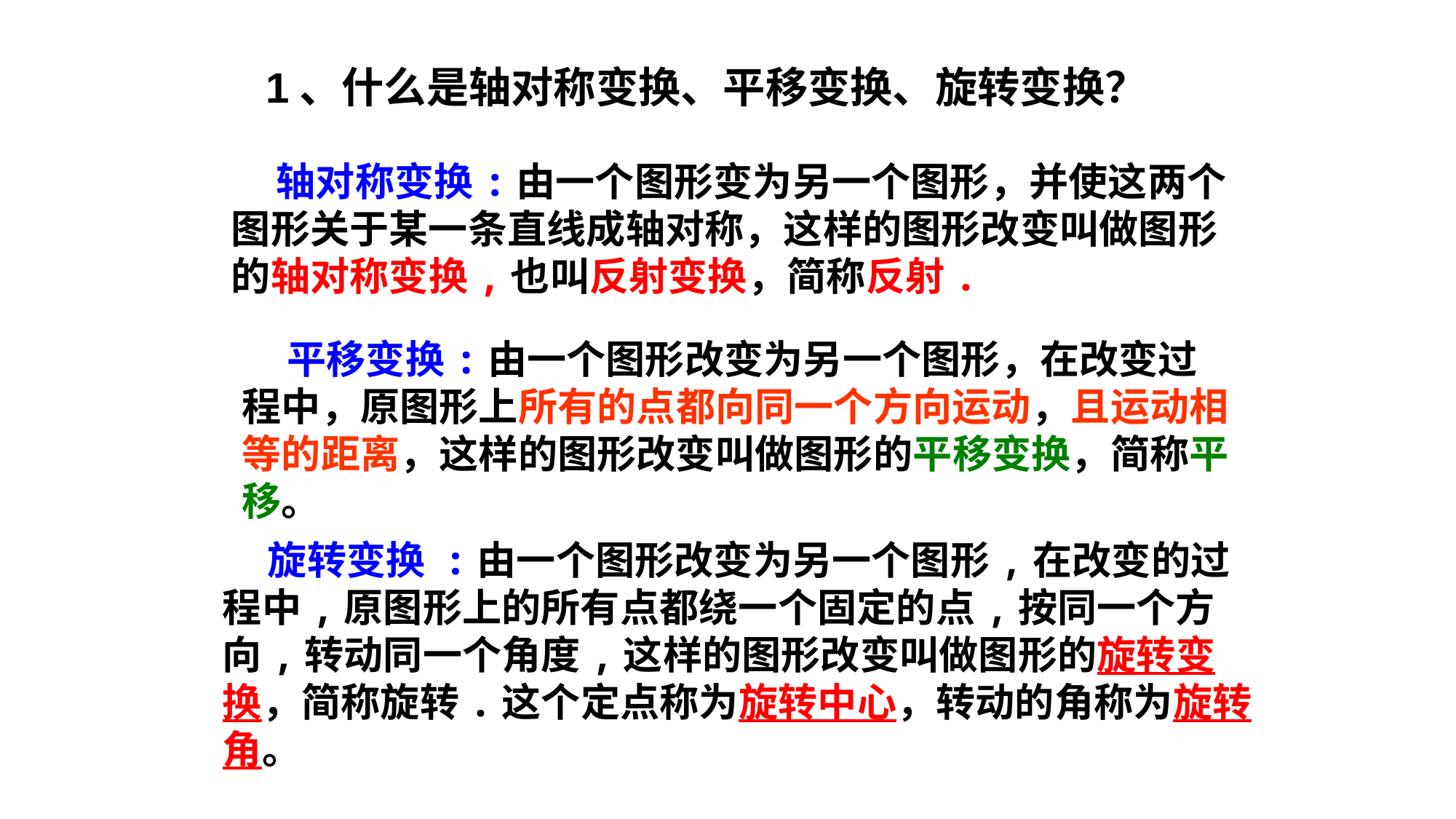

1、什么是轴对称变换、平移变换、旋转变换？
    轴对称变换:由一个图形变为另一个图形，并使这两个图形关于某一条直线成轴对称，这样的图形改变叫做图形的轴对称变换,也叫反射变换，简称反射.
    平移变换:由一个图形改变为另一个图形，在改变过程中，原图形上所有的点都向同一个方向运动，且运动相等的距离，这样的图形改变叫做图形的平移变换，简称平移。
    旋转变换 :由一个图形改变为另一个图形,在改变的过程中,原图形上的所有点都绕一个固定的点,按同一个方向,转动同一个角度,这样的图形改变叫做图形的旋转变换，简称旋转.这个定点称为旋转中心，转动的角称为旋转角。